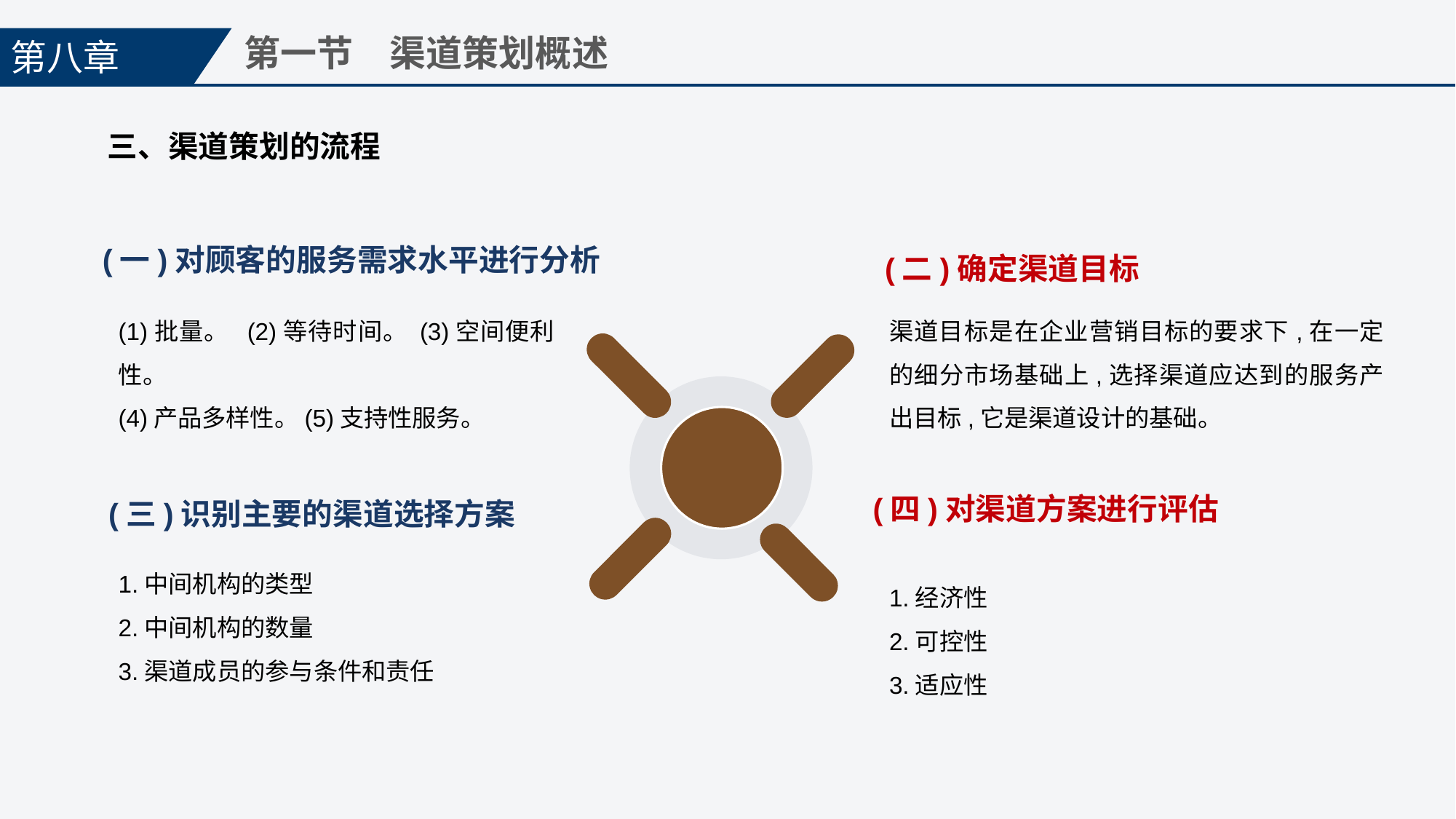

第八章
第一节　渠道策划概述
三、渠道策划的流程
(一)对顾客的服务需求水平进行分析
(1)批量。  (2)等待时间。 (3)空间便利性。
(4)产品多样性。(5)支持性服务。
(二)确定渠道目标
渠道目标是在企业营销目标的要求下,在一定的细分市场基础上,选择渠道应达到的服务产出目标,它是渠道设计的基础。

(四)对渠道方案进行评估
1.经济性
2.可控性
3.适应性
(三)识别主要的渠道选择方案
1.中间机构的类型
2.中间机构的数量
3.渠道成员的参与条件和责任